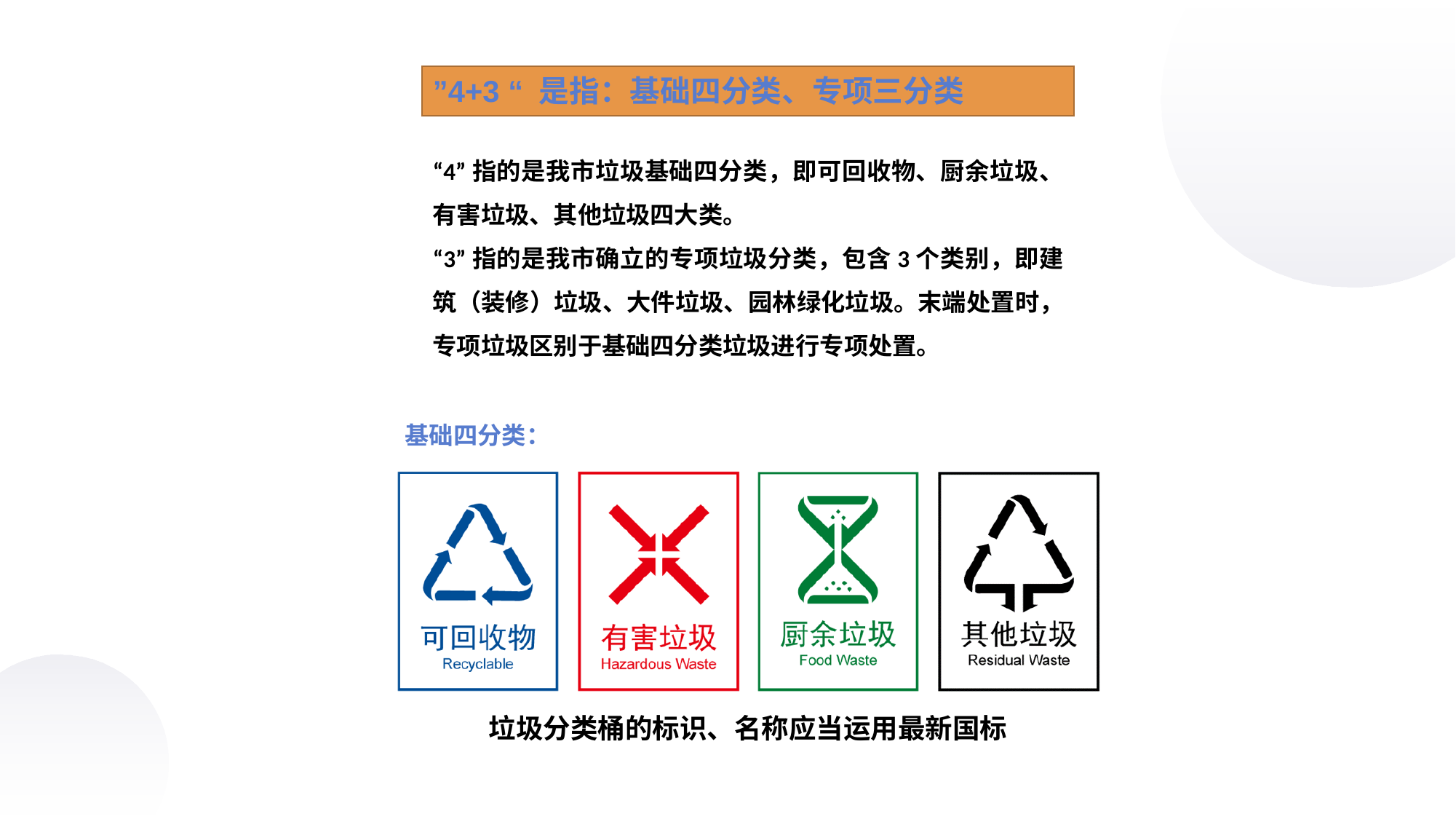

”4+3 “ 是指：基础四分类、专项三分类
“4”指的是我市垃圾基础四分类，即可回收物、厨余垃圾、有害垃圾、其他垃圾四大类。
“3”指的是我市确立的专项垃圾分类，包含3个类别，即建筑（装修）垃圾、大件垃圾、园林绿化垃圾。末端处置时，专项垃圾区别于基础四分类垃圾进行专项处置。
基础四分类：

垃圾分类桶的标识、名称应当运用最新国标